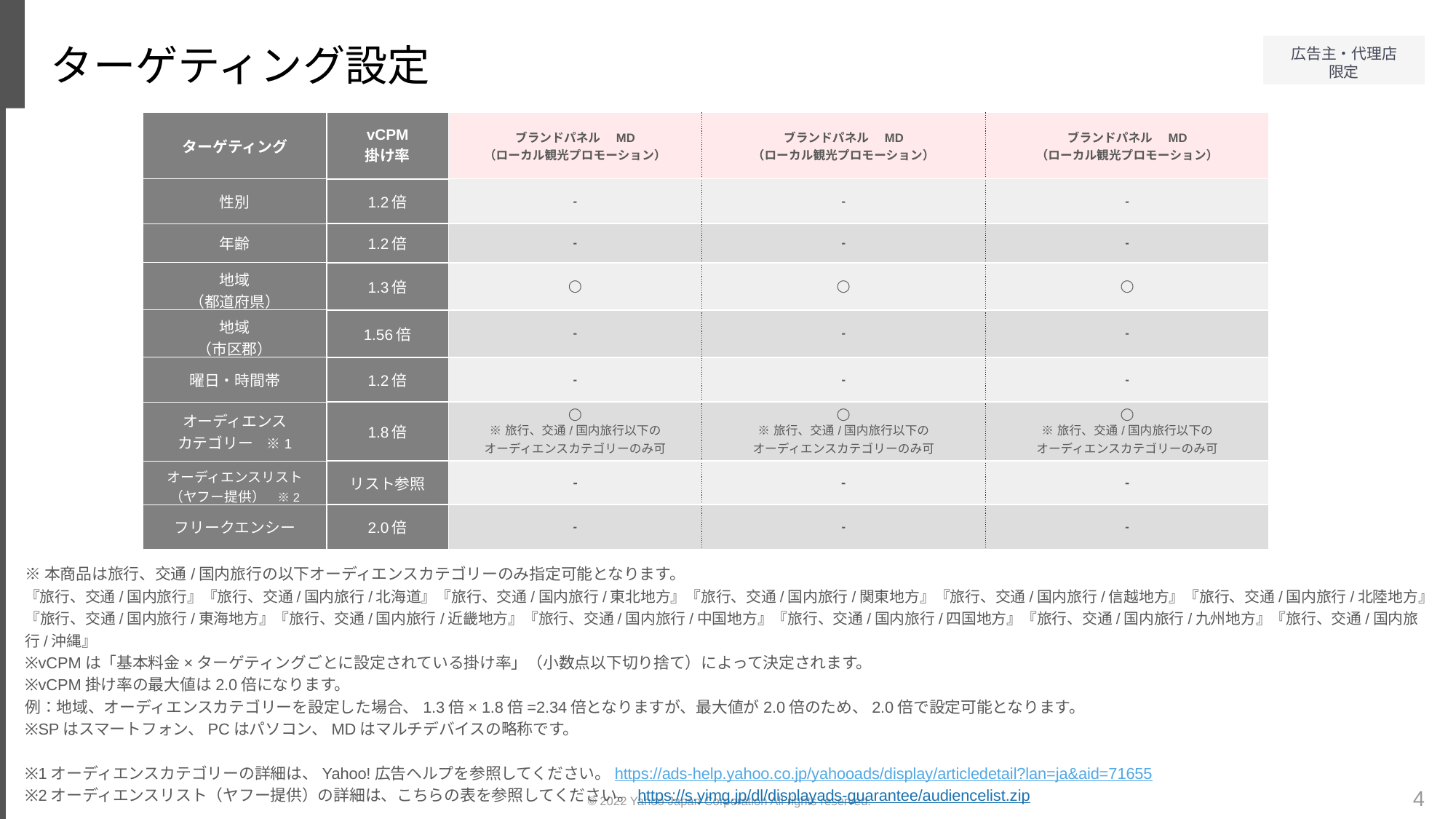

ターゲティング設定
| ターゲティング | vCPM 掛け率 | ブランドパネル　MD （ローカル観光プロモーション） | ブランドパネル　MD （ローカル観光プロモーション） | ブランドパネル　MD （ローカル観光プロモーション） |
| --- | --- | --- | --- | --- |
| 性別 | 1.2倍 | - | - | - |
| 年齢 | 1.2倍 | - | - | - |
| 地域 （都道府県） | 1.3倍 | ◯ | ◯ | ◯ |
| 地域 （市区郡） | 1.56倍 | - | - | - |
| 曜日・時間帯 | 1.2倍 | - | - | - |
| オーディエンス カテゴリー　※1 | 1.8倍 | ◯ ※旅行、交通/国内旅行以下の オーディエンスカテゴリーのみ可 | ◯ ※旅行、交通/国内旅行以下の オーディエンスカテゴリーのみ可 | ◯ ※旅行、交通/国内旅行以下の オーディエンスカテゴリーのみ可 |
| オーディエンスリスト（ヤフー提供）　※2 | リスト参照 | - | - | - |
| フリークエンシー | 2.0倍 | - | - | - |
※本商品は旅行、交通/国内旅行の以下オーディエンスカテゴリーのみ指定可能となります。
『旅行、交通/国内旅行』『旅行、交通/国内旅行/北海道』『旅行、交通/国内旅行/東北地方』『旅行、交通/国内旅行/関東地方』『旅行、交通/国内旅行/信越地方』『旅行、交通/国内旅行/北陸地方』
『旅行、交通/国内旅行/東海地方』『旅行、交通/国内旅行/近畿地方』『旅行、交通/国内旅行/中国地方』『旅行、交通/国内旅行/四国地方』『旅行、交通/国内旅行/九州地方』『旅行、交通/国内旅行/沖縄』
※vCPMは「基本料金×ターゲティングごとに設定されている掛け率」（小数点以下切り捨て）によって決定されます。
※vCPM掛け率の最大値は2.0倍になります。
例：地域、オーディエンスカテゴリーを設定した場合、1.3倍× 1.8倍=2.34倍となりますが、最大値が2.0倍のため、2.0倍で設定可能となります。
※SPはスマートフォン、PCはパソコン、MDはマルチデバイスの略称です。

※1オーディエンスカテゴリーの詳細は、Yahoo!広告ヘルプを参照してください。https://ads-help.yahoo.co.jp/yahooads/display/articledetail?lan=ja&aid=71655
※2オーディエンスリスト（ヤフー提供）の詳細は、こちらの表を参照してください。https://s.yimg.jp/dl/displayads-guarantee/audiencelist.zip
4